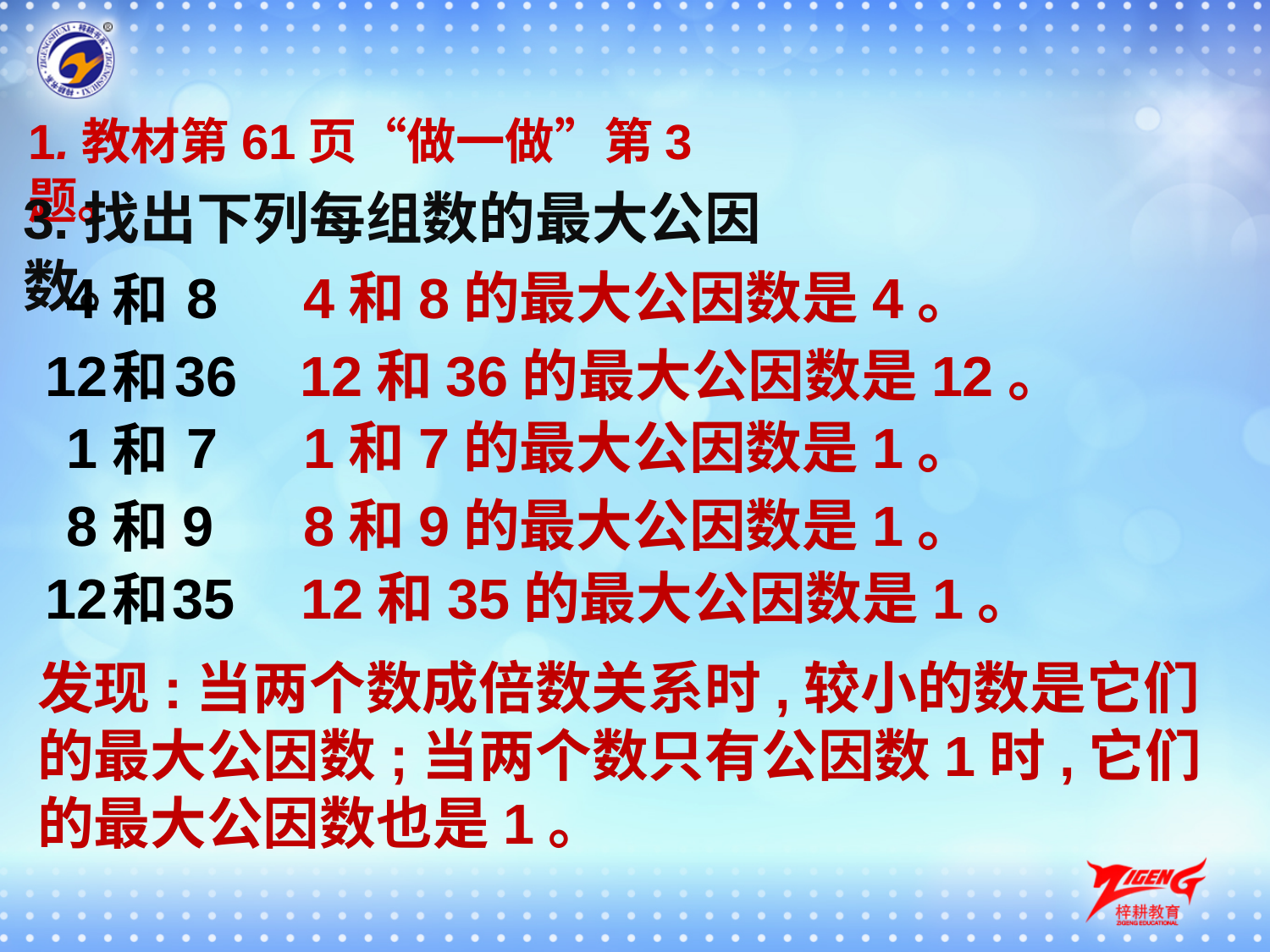

1.教材第61页“做一做”第3题。
3.找出下列每组数的最大公因数。
4
8
4和8的最大公因数是4。
和
12
36
12和36的最大公因数是12。
和
1
7
1和7的最大公因数是1。
和
8
9
8和9的最大公因数是1。
和
12
35
12和35的最大公因数是1。
和
发现:当两个数成倍数关系时,较小的数是它们的最大公因数;当两个数只有公因数1时,它们的最大公因数也是1。